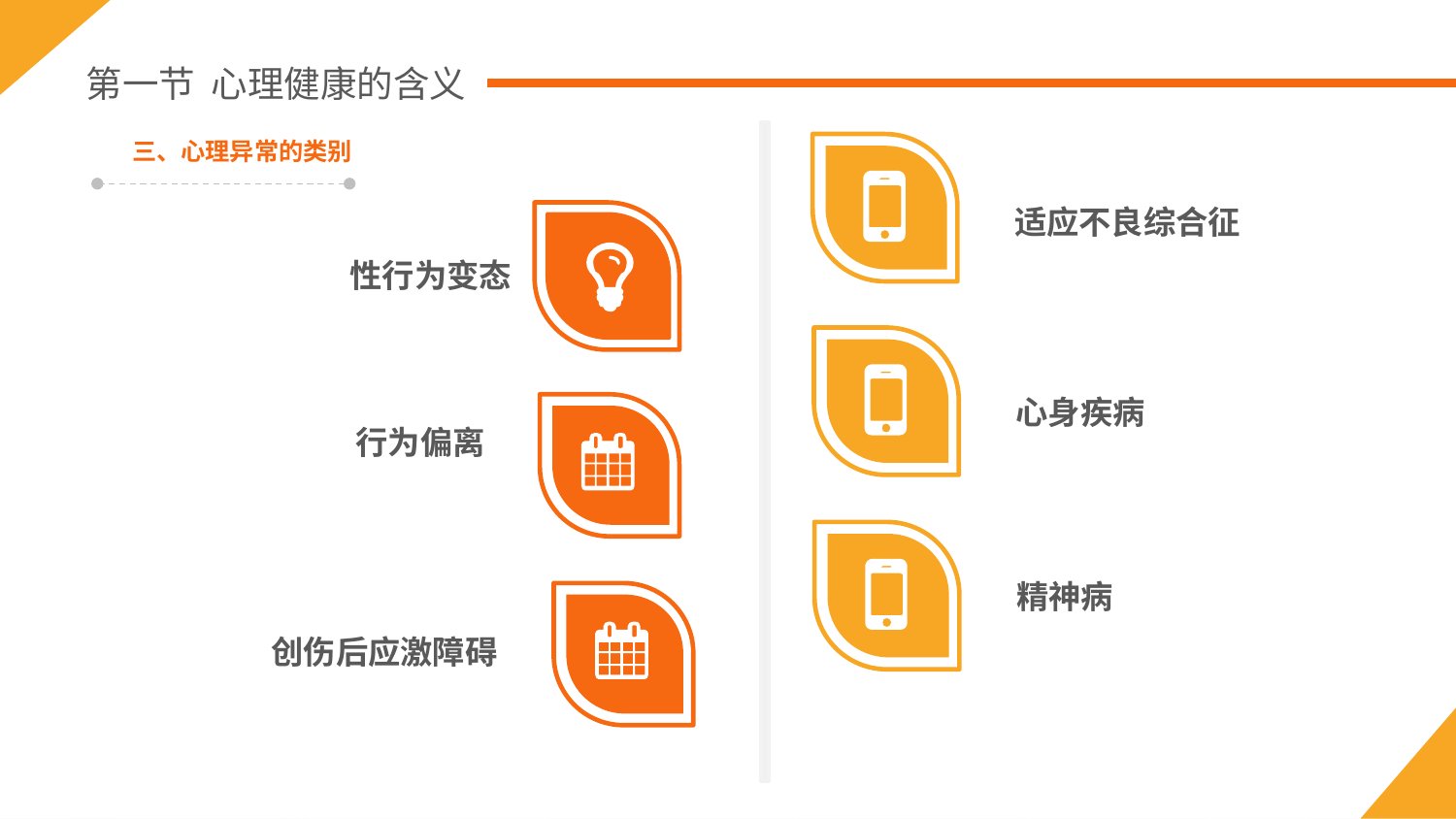

第一节  心理健康的含义

适应不良综合征
三、心理异常的类别

性行为变态

心身疾病

行为偏离

精神病

创伤后应激障碍